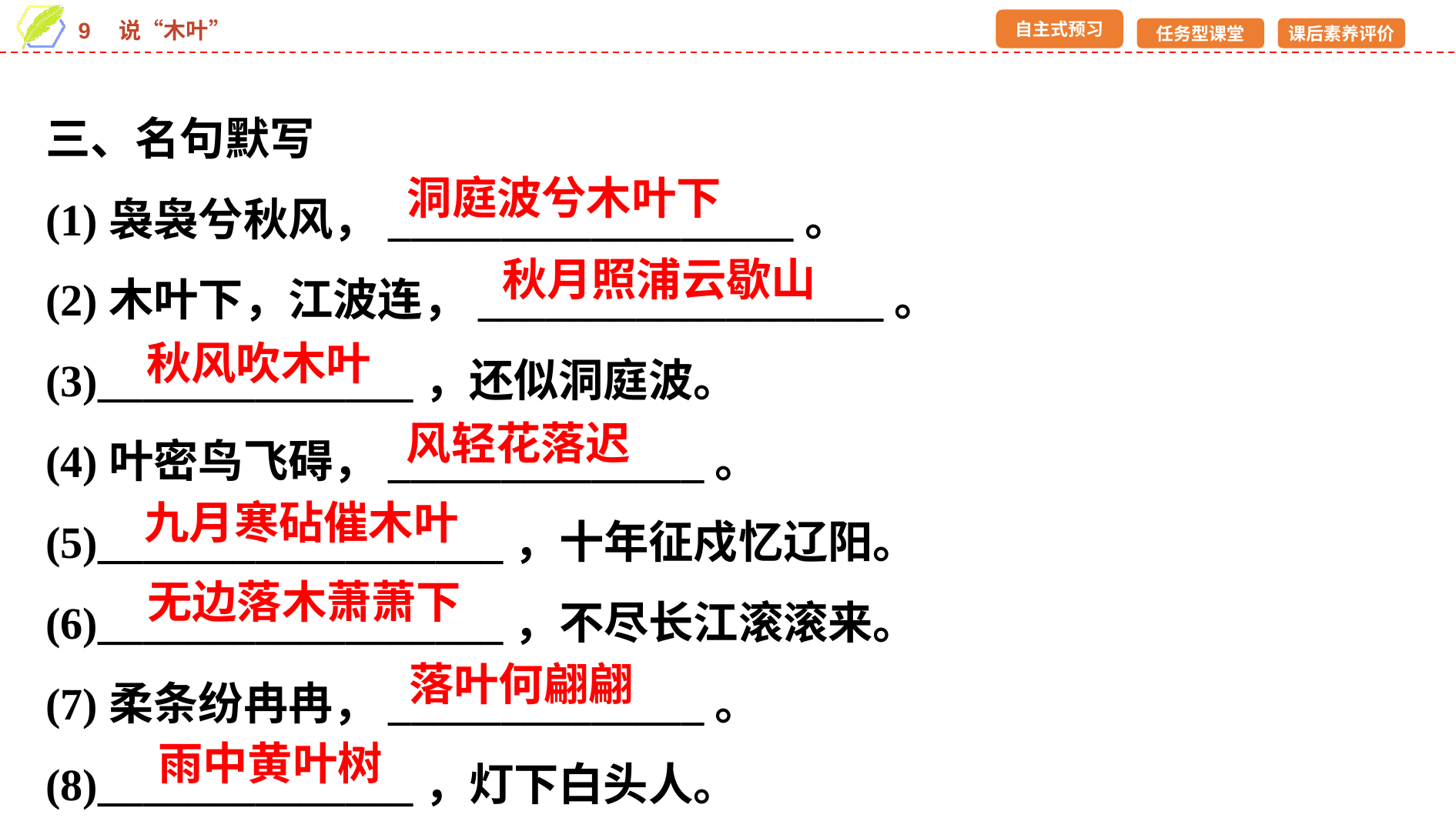

三、名句默写
(1)袅袅兮秋风，__________________。
(2)木叶下，江波连，__________________。
(3)______________，还似洞庭波。
(4)叶密鸟飞碍，______________。
(5)__________________，十年征戍忆辽阳。
(6)__________________，不尽长江滚滚来。
(7)柔条纷冉冉，______________。
(8)______________，灯下白头人。
洞庭波兮木叶下
秋月照浦云歇山
秋风吹木叶
风轻花落迟
九月寒砧催木叶
无边落木萧萧下
落叶何翩翩
雨中黄叶树